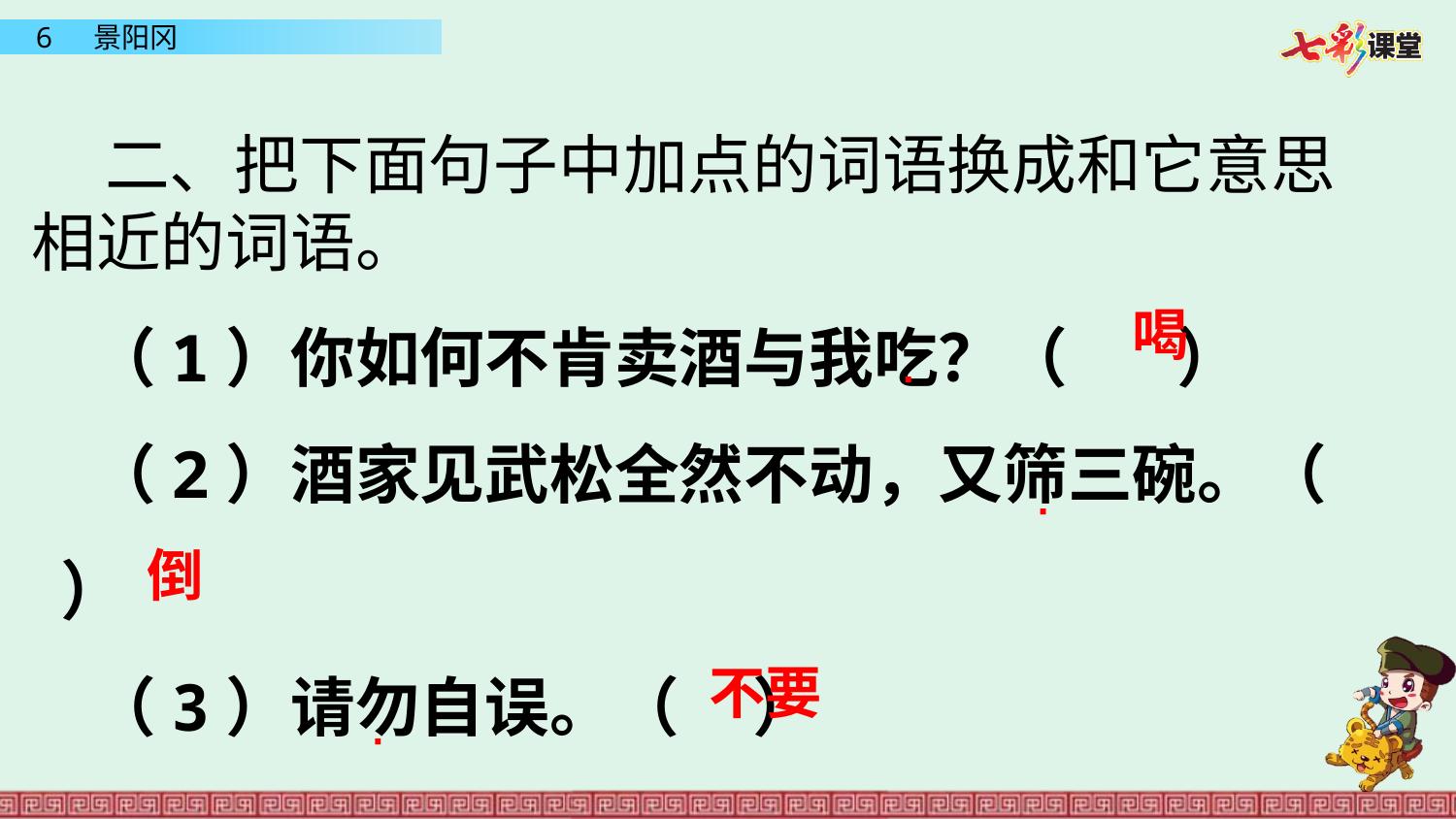

二、把下面句子中加点的词语换成和它意思相近的词语。
   （1）你如何不肯卖酒与我吃？（　   ）
   （2）酒家见武松全然不动，又筛三碗。（　   ）
   （3）请勿自误。（     ）
喝
·
·
倒
不要
·